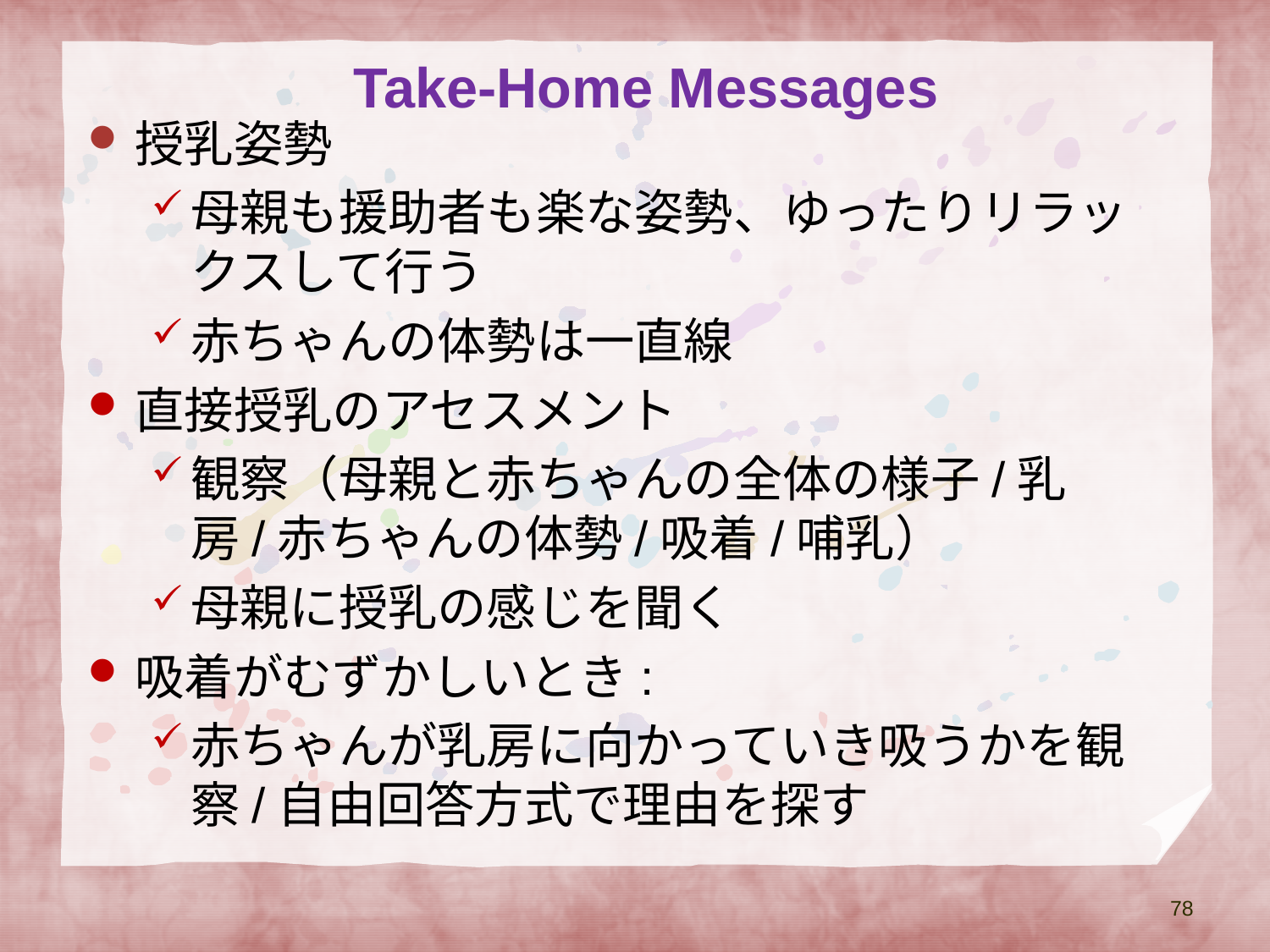

# Take-Home Messages
授乳姿勢
母親も援助者も楽な姿勢、ゆったりリラックスして行う
赤ちゃんの体勢は一直線
直接授乳のアセスメント
観察（母親と赤ちゃんの全体の様子/乳房/赤ちゃんの体勢/吸着/哺乳）
母親に授乳の感じを聞く
吸着がむずかしいとき:
赤ちゃんが乳房に向かっていき吸うかを観察/自由回答方式で理由を探す

78